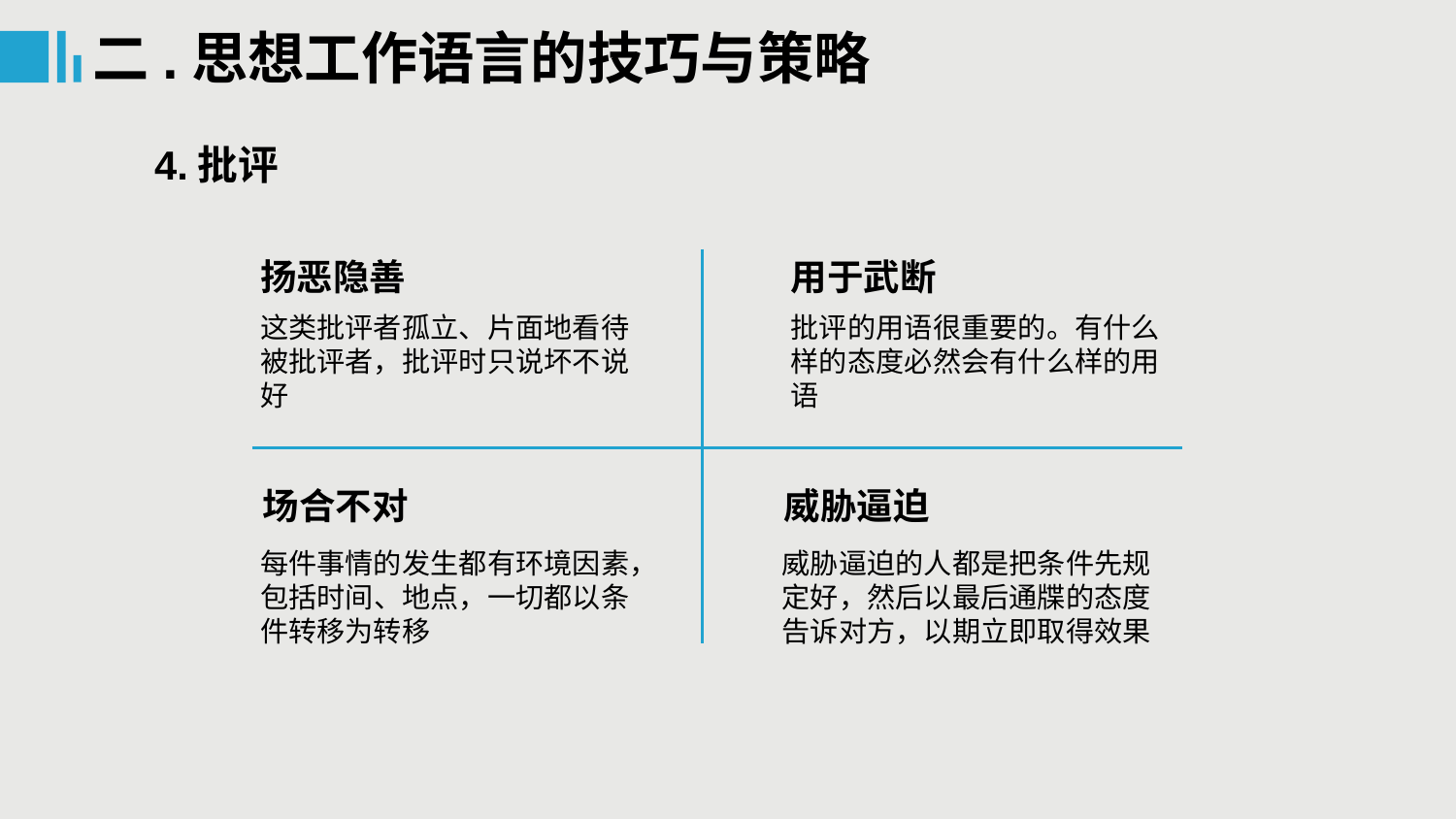

二.思想工作语言的技巧与策略

4.批评
扬恶隐善
用于武断
这类批评者孤立、片面地看待被批评者，批评时只说坏不说好
批评的用语很重要的。有什么样的态度必然会有什么样的用语
场合不对
威胁逼迫
每件事情的发生都有环境因素，包括时间、地点，一切都以条件转移为转移
威胁逼迫的人都是把条件先规定好，然后以最后通牒的态度告诉对方，以期立即取得效果